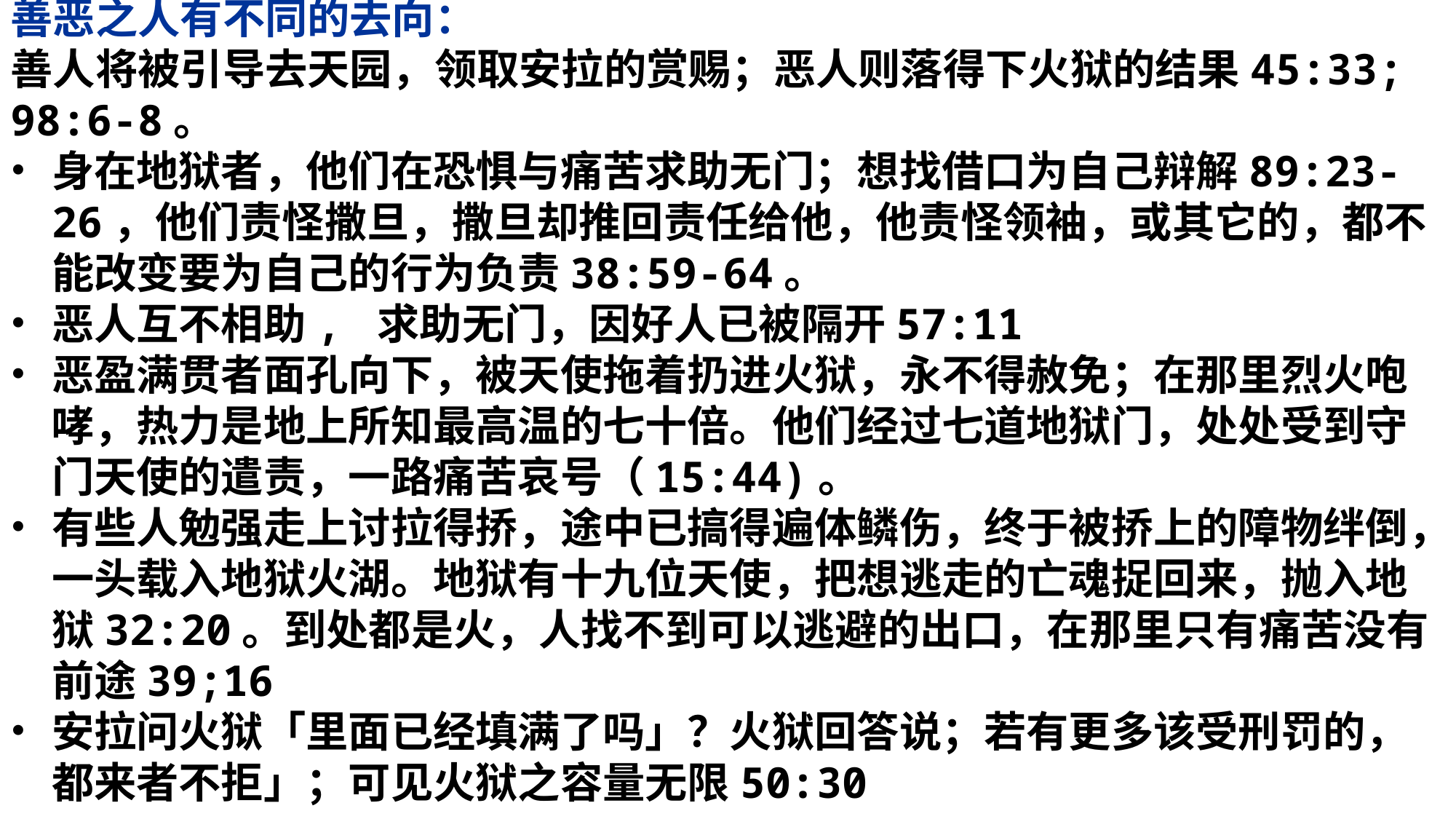

善恶之人有不同的去向：
善人将被引导去天园，领取安拉的赏赐；恶人则落得下火狱的结果45:33; 98:6-8。
身在地狱者，他们在恐惧与痛苦求助无门；想找借口为自己辩解89:23-26，他们责怪撒旦，撒旦却推回责任给他，他责怪领袖，或其它的，都不能改变要为自己的行为负责38:59-64。
恶人互不相助, 求助无门，因好人已被隔开57:11
恶盈满贯者面孔向下，被天使拖着扔进火狱，永不得赦免；在那里烈火咆哮，热力是地上所知最高温的七十倍。他们经过七道地狱门，处处受到守门天使的遣责，一路痛苦哀号（15:44)。
有些人勉强走上讨拉得挢，途中已搞得遍体鳞伤，终于被挢上的障物绊倒，一头载入地狱火湖。地狱有十九位天使，把想逃走的亡魂捉回来，抛入地狱32:20。到处都是火，人找不到可以逃避的出口，在那里只有痛苦没有前途39;16
安拉问火狱「里面已经填满了吗」？火狱回答说；若有更多该受刑罚的，都来者不拒」；可见火狱之容量无限50:30